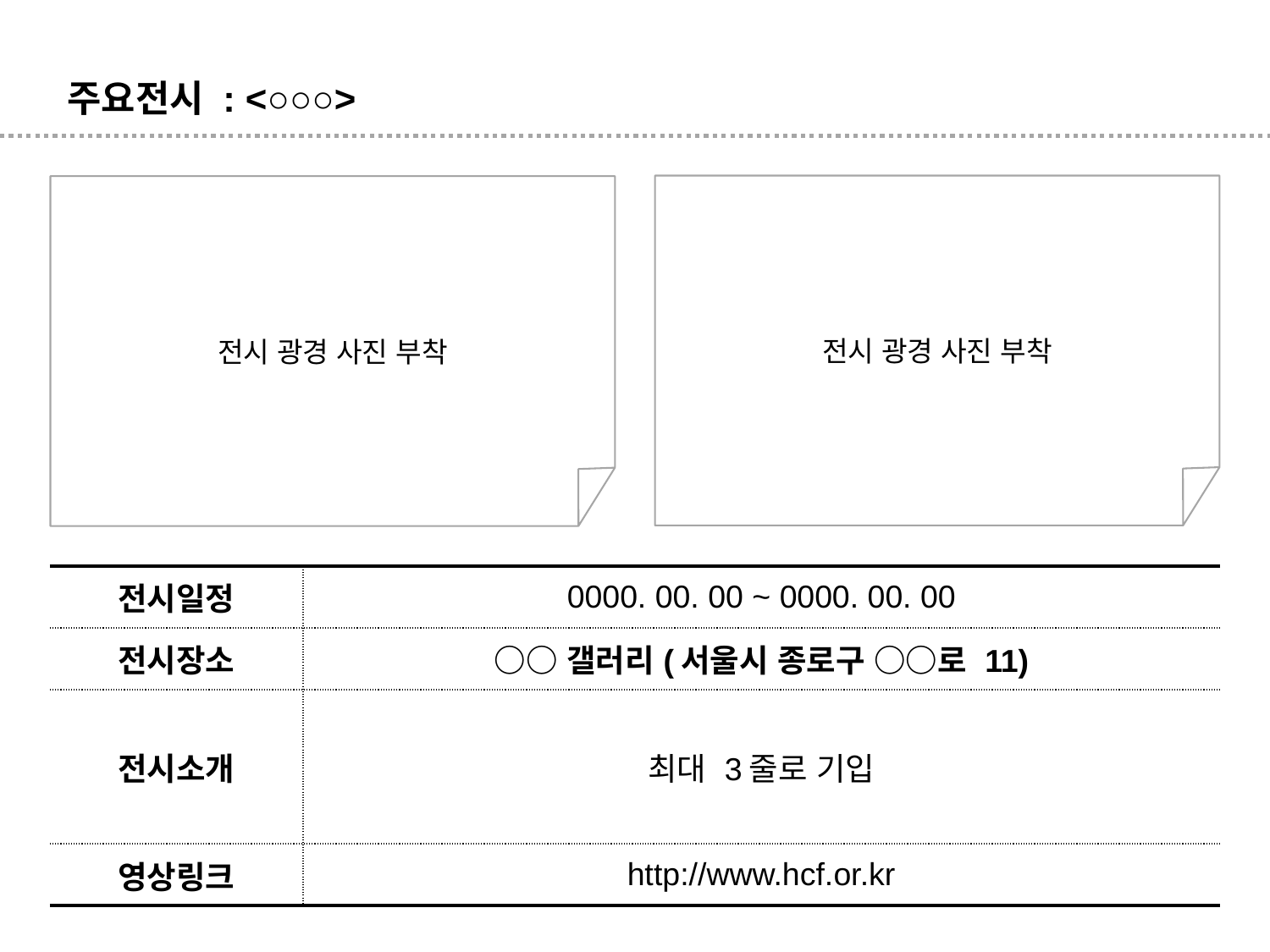

주요전시 : <○○○>
전시 광경 사진 부착
전시 광경 사진 부착
| 전시일정 | 0000. 00. 00 ~ 0000. 00. 00 |
| --- | --- |
| 전시장소 | ○○갤러리(서울시 종로구 ○○로 11) |
| 전시소개 | 최대 3줄로 기입 |
| 영상링크 | http://www.hcf.or.kr |